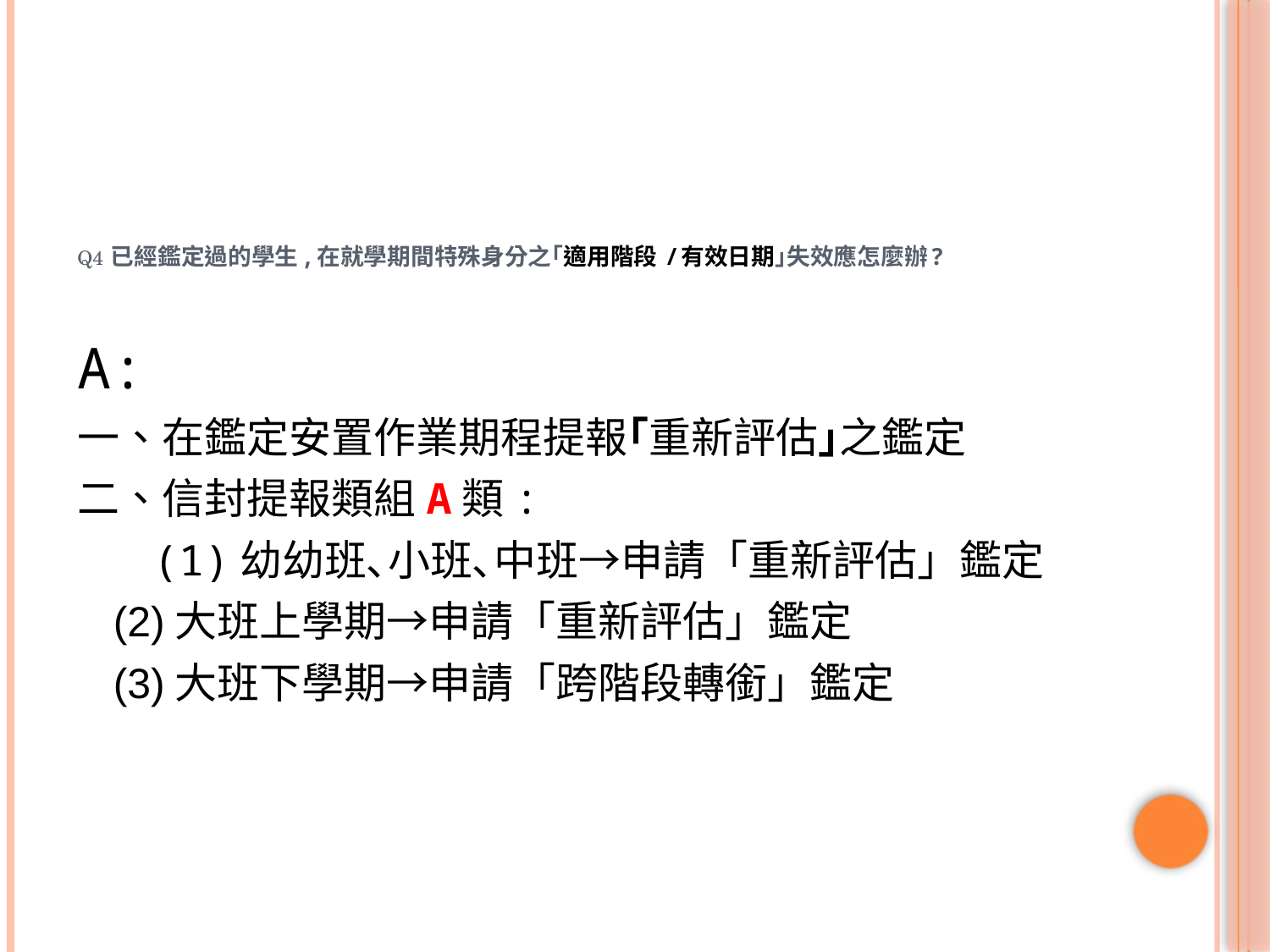

# Q4 已經鑑定過的學生,在就學期間特殊身分之｢適用階段 /有效日期｣失效應怎麼辦?
A:
一、在鑑定安置作業期程提報｢重新評估｣之鑑定
二、信封提報類組A類:
   (1)幼幼班､小班､中班→申請「重新評估」鑑定
   (2)大班上學期→申請「重新評估」鑑定
   (3)大班下學期→申請「跨階段轉銜」鑑定